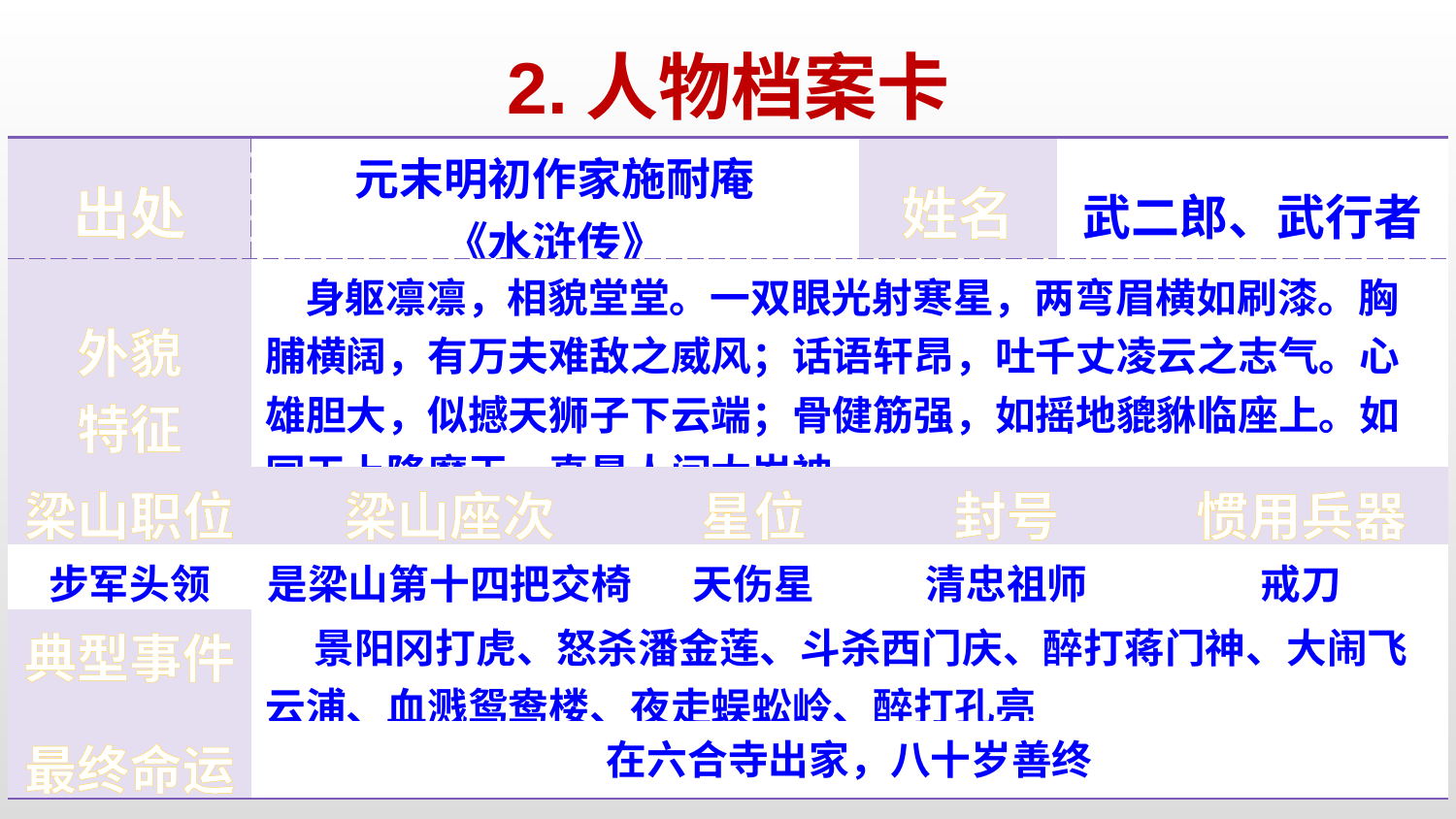

2.人物档案卡
| 出处 | 元末明初作家施耐庵 《水浒传》 |  | 姓名 | 武二郎、武行者 |  |
| --- | --- | --- | --- | --- | --- |
| 外貌 特征 | 身躯凛凛，相貌堂堂。一双眼光射寒星，两弯眉横如刷漆。胸脯横阔，有万夫难敌之威风；话语轩昂，吐千丈凌云之志气。心雄胆大，似撼天狮子下云端；骨健筋强，如摇地貔貅临座上。如同天上降魔王，真是人间太岁神。 |  |  |  |  |
| 梁山职位 | 梁山座次 | 星位 | 封号 |  | 惯用兵器 |
| 步军头领 | 是梁山第十四把交椅 | 天伤星 | 清忠祖师 |  | 戒刀 |
| 典型事件 | 景阳冈打虎、怒杀潘金莲、斗杀西门庆、醉打蒋门神、大闹飞云浦、血溅鸳鸯楼、夜走蜈蚣岭、醉打孔亮 |  |  |  |  |
| 最终命运 | 在六合寺出家，八十岁善终 |  |  |  |  |